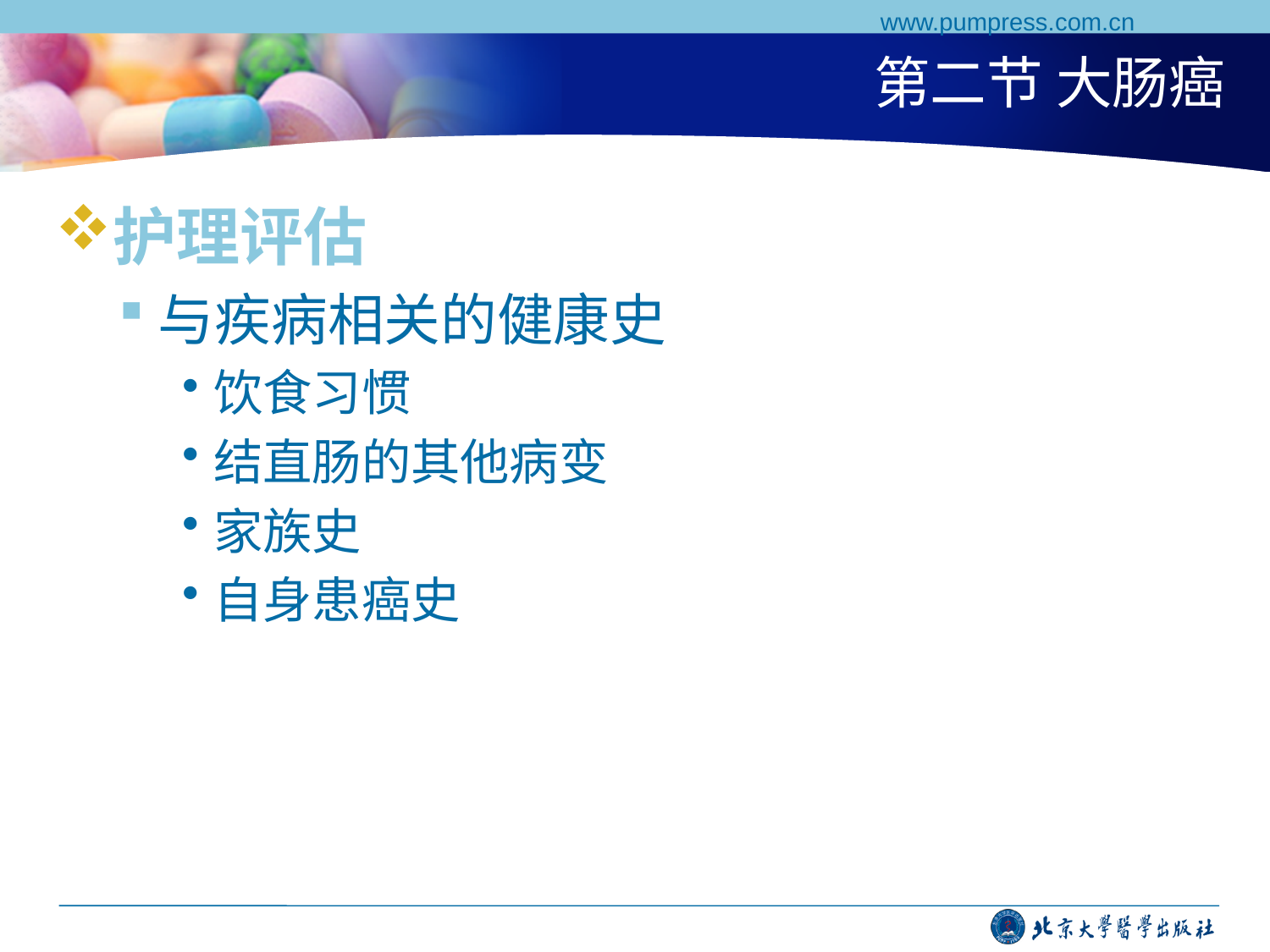

www.pumpress.com.cn
# 第二节 大肠癌
护理评估
与疾病相关的健康史
饮食习惯
结直肠的其他病变
家族史
自身患癌史